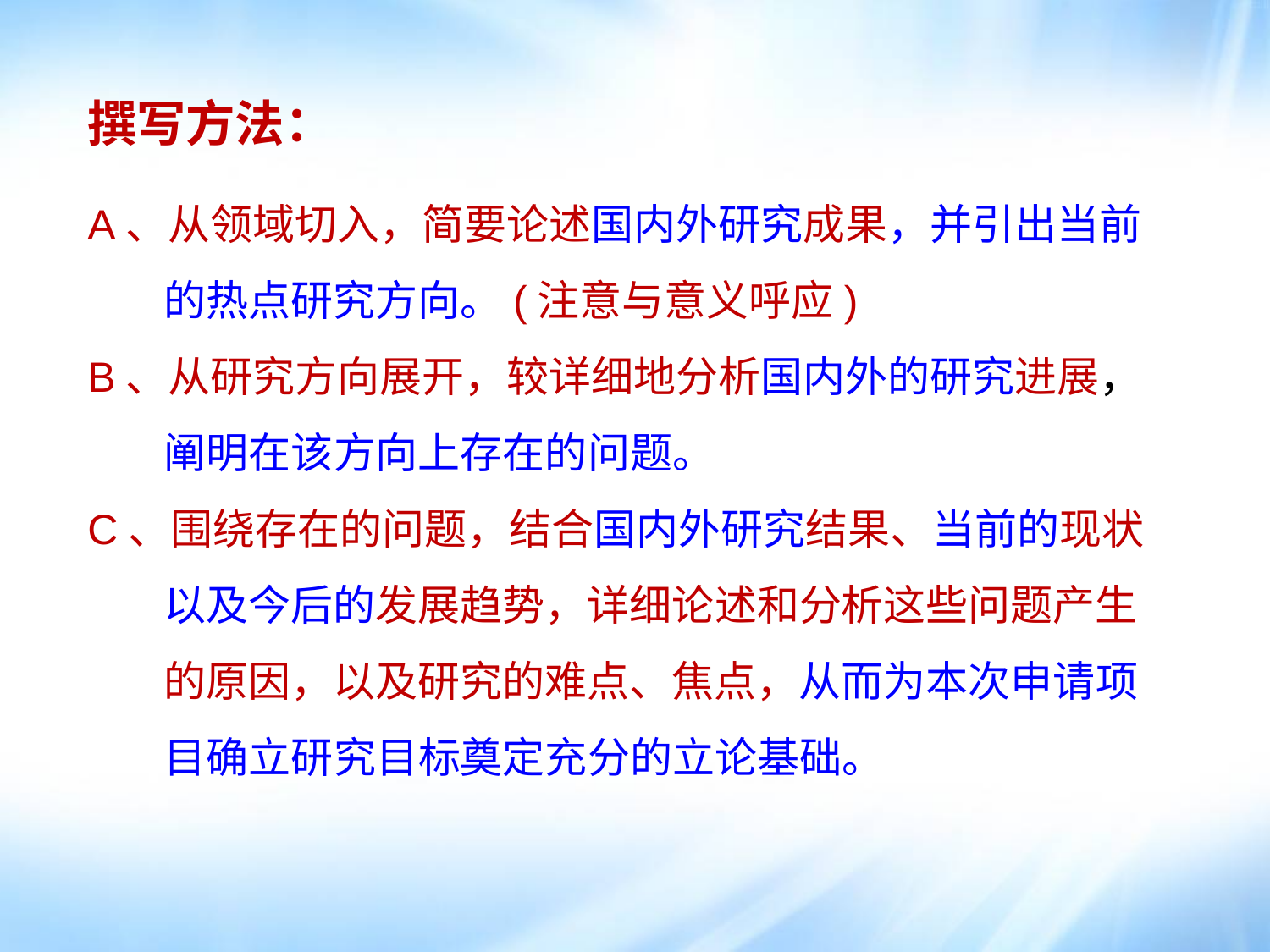

撰写方法：
A、从领域切入，简要论述国内外研究成果，并引出当前
       的热点研究方向。(注意与意义呼应)
B、从研究方向展开，较详细地分析国内外的研究进展，
       阐明在该方向上存在的问题。
C、围绕存在的问题，结合国内外研究结果、当前的现状
       以及今后的发展趋势，详细论述和分析这些问题产生
       的原因，以及研究的难点、焦点，从而为本次申请项
       目确立研究目标奠定充分的立论基础。